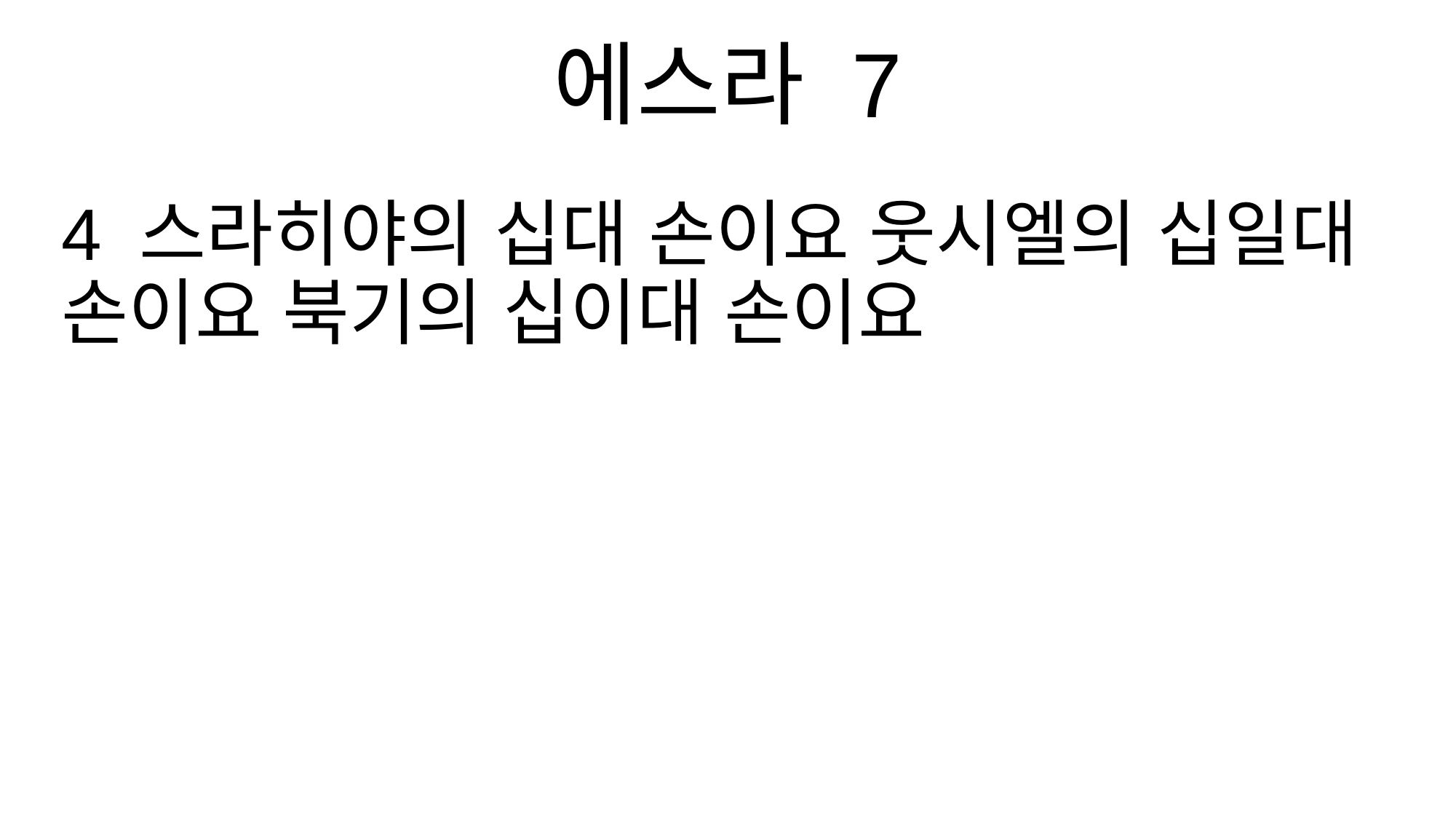

에스라 7
4 스라히야의 십대 손이요 웃시엘의 십일대 손이요 북기의 십이대 손이요